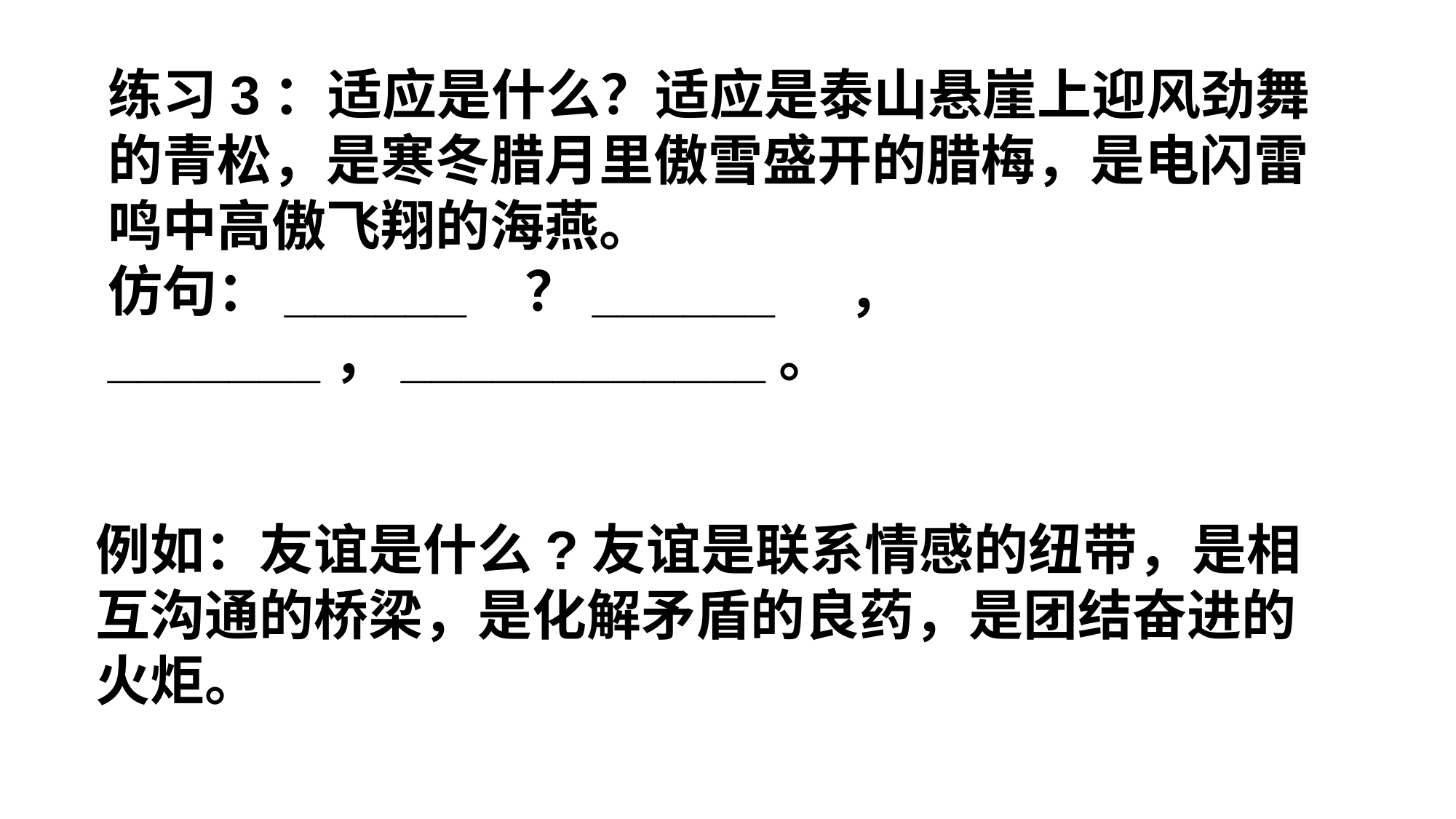

练习3：适应是什么？适应是泰山悬崖上迎风劲舞的青松，是寒冬腊月里傲雪盛开的腊梅，是电闪雷鸣中高傲飞翔的海燕。
仿句：______   ？______    ，      _______，____________。
例如：友谊是什么?友谊是联系情感的纽带，是相互沟通的桥梁，是化解矛盾的良药，是团结奋进的火炬。